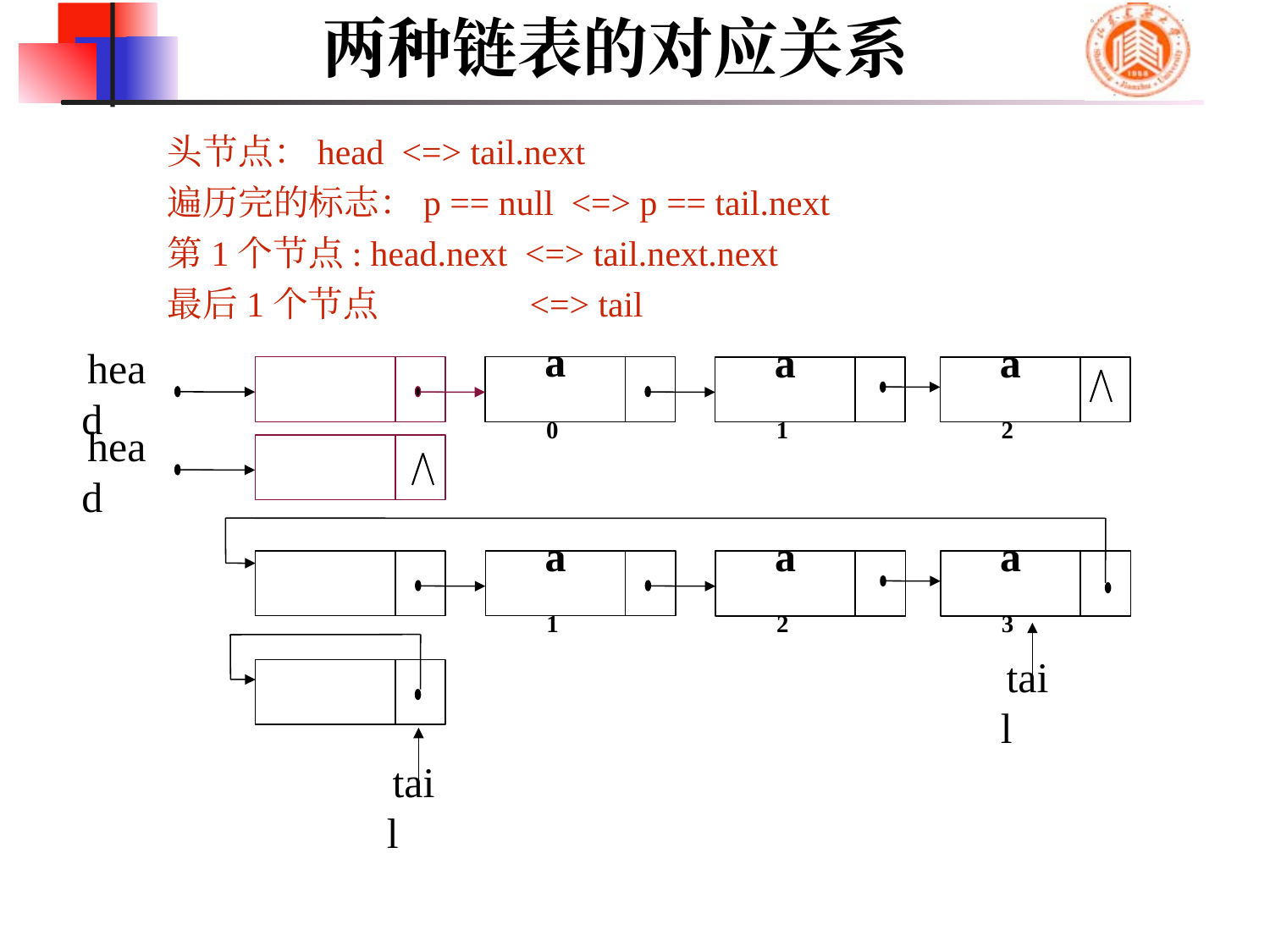

两种链表的对应关系
头节点：head  <=> tail.next
遍历完的标志：p == null  <=> p == tail.next
第1个节点: head.next  <=> tail.next.next
最后1个节点                <=> tail
a0

a1

a2

head

head

a1

a2

a3

tail

tail